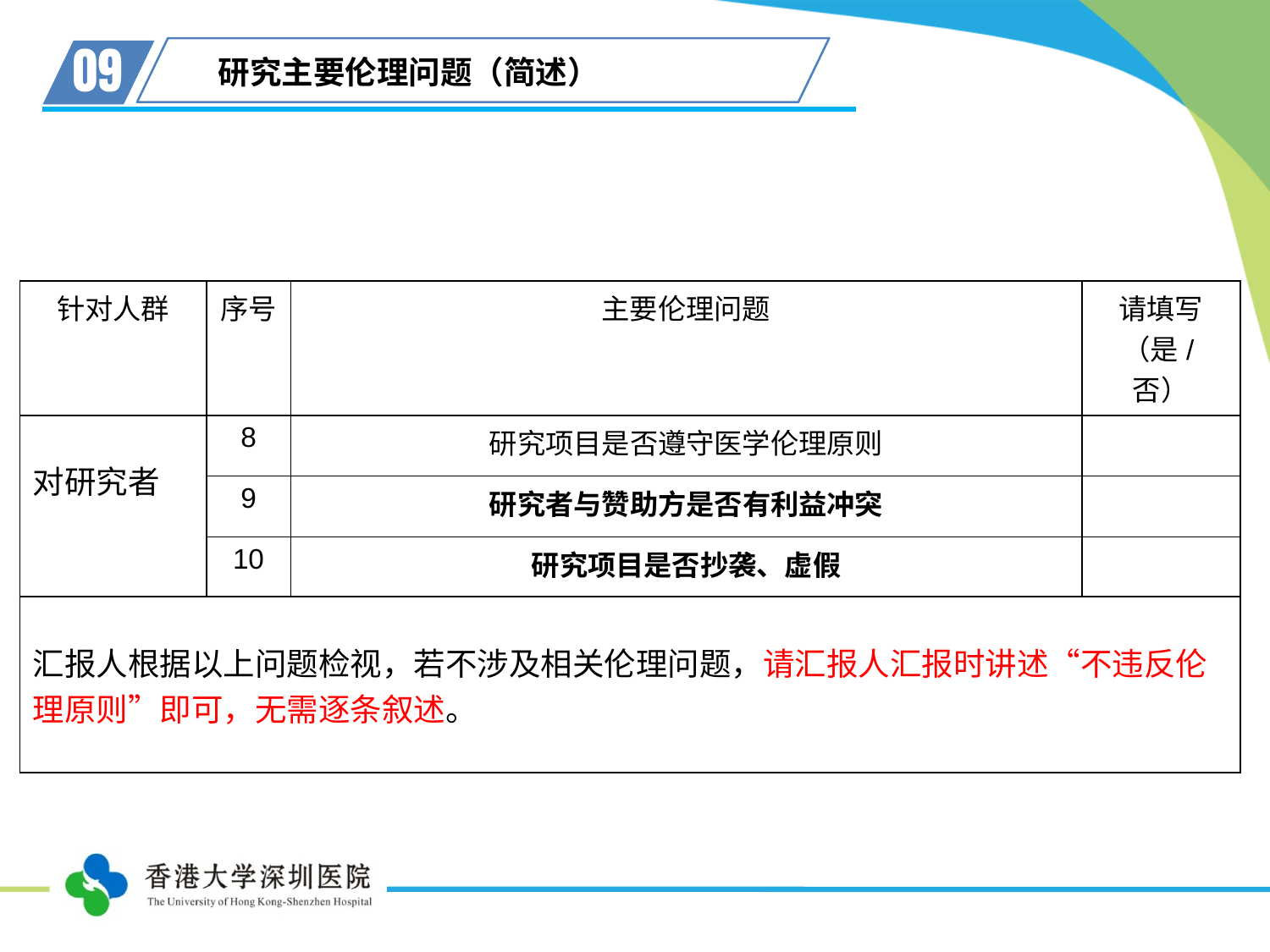

09

研究主要伦理问题（简述）
| 针对人群 | 序号 | 主要伦理问题 | 请填写（是/否） |
| --- | --- | --- | --- |
| 对研究者 | 8 | 研究项目是否遵守医学伦理原则 |  |
|  | 9 | 研究者与赞助方是否有利益冲突 |  |
|  | 10 | 研究项目是否抄袭、虚假 |  |
| 汇报人根据以上问题检视，若不涉及相关伦理问题，请汇报人汇报时讲述“不违反伦理原则”即可，无需逐条叙述。 |  |  |  |